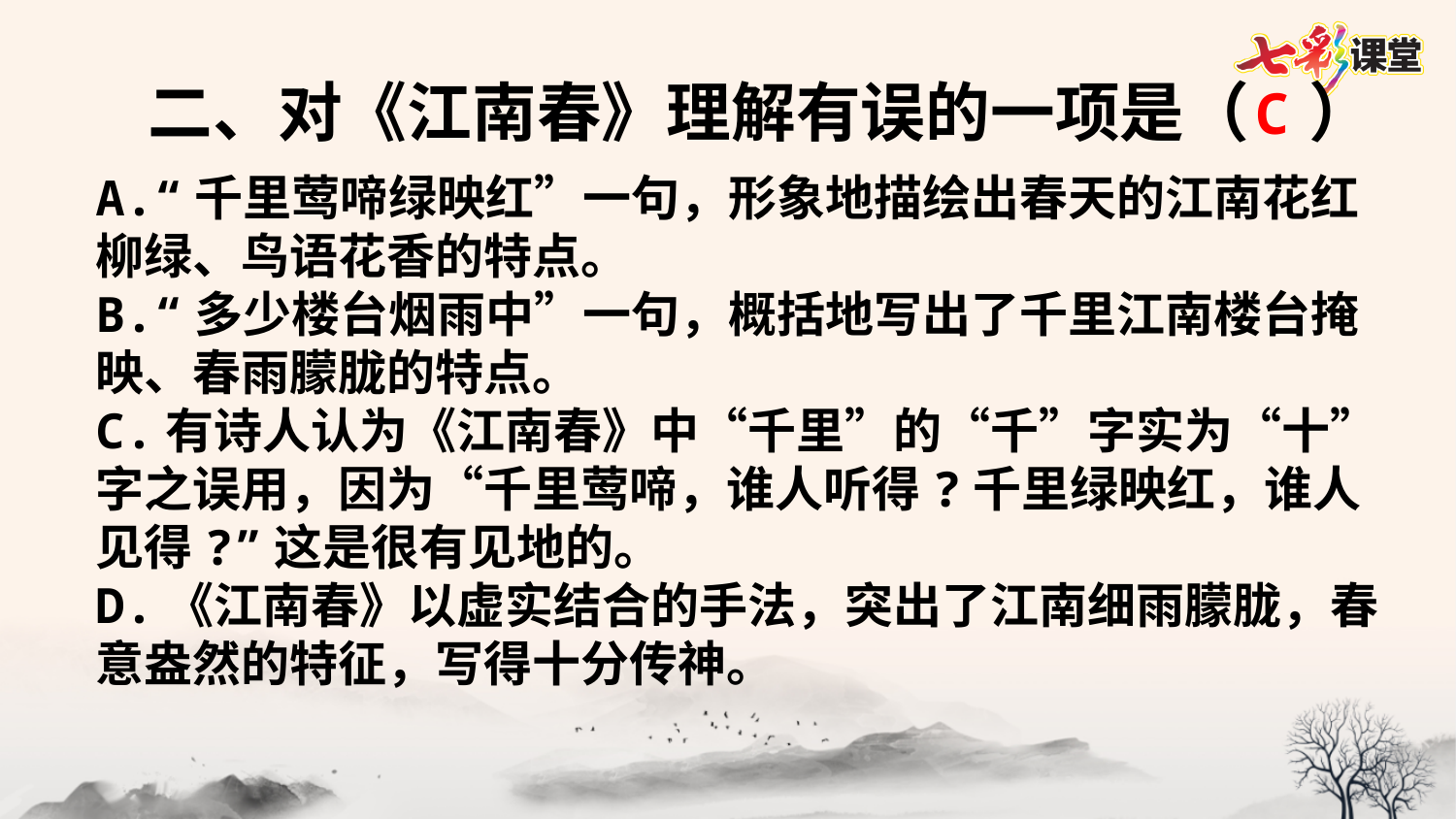

二、对《江南春》理解有误的一项是（    ）
C
A.“千里莺啼绿映红”一句，形象地描绘出春天的江南花红柳绿、鸟语花香的特点。
B.“多少楼台烟雨中”一句，概括地写出了千里江南楼台掩映、春雨朦胧的特点。
C.有诗人认为《江南春》中“千里”的“千”字实为“十”字之误用，因为“千里莺啼，谁人听得?千里绿映红，谁人见得?”这是很有见地的。
D.《江南春》以虚实结合的手法，突出了江南细雨朦胧，春意盎然的特征，写得十分传神。